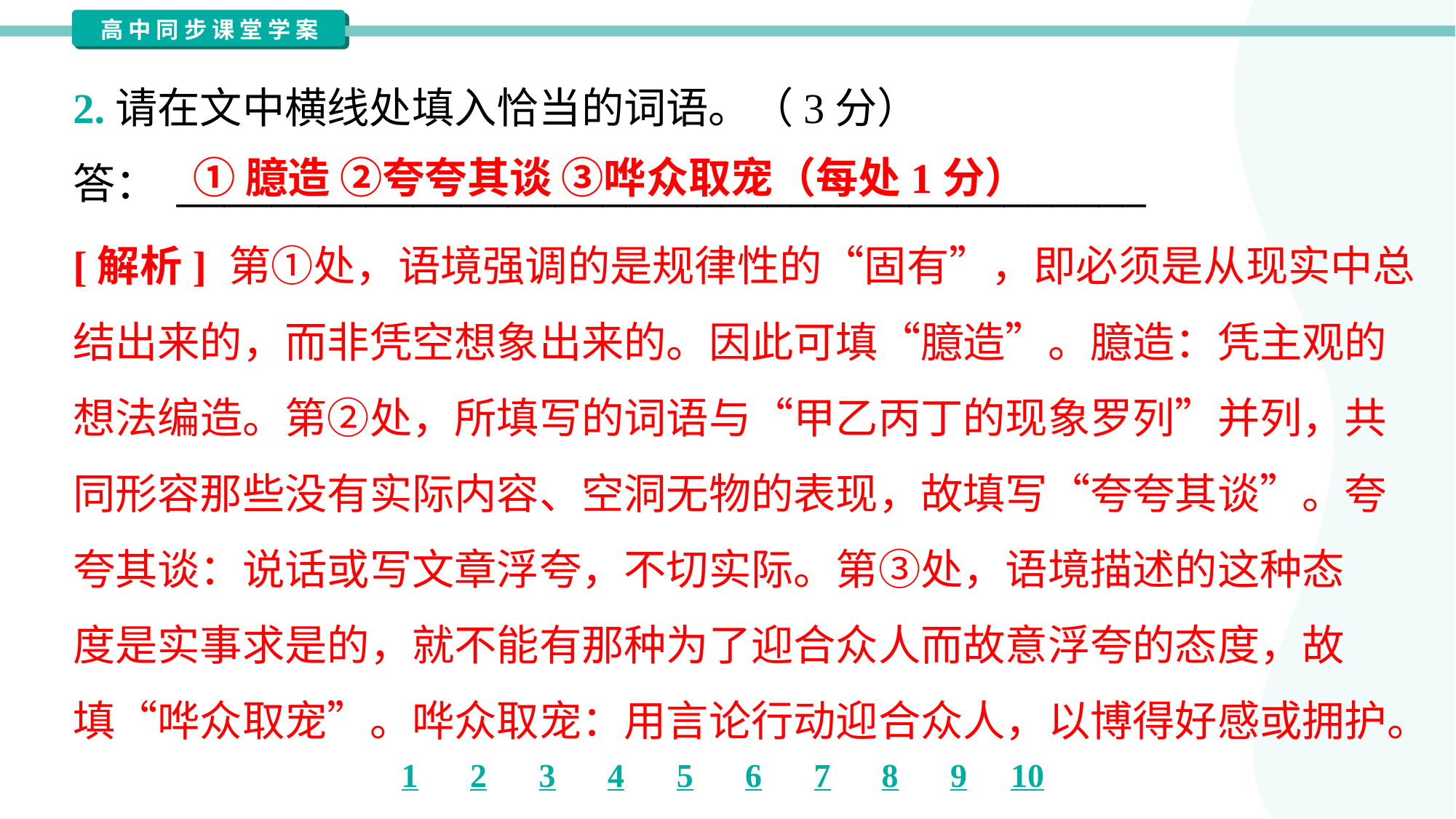

2.请在文中横线处填入恰当的词语。（3分）
答： _________________________________________
①臆造 ②夸夸其谈 ③哗众取宠（每处1分）
[解析] 第①处，语境强调的是规律性的“固有”，即必须是从现实中总
结出来的，而非凭空想象出来的。因此可填“臆造”。臆造：凭主观的
想法编造。第②处，所填写的词语与“甲乙丙丁的现象罗列”并列，共
同形容那些没有实际内容、空洞无物的表现，故填写“夸夸其谈”。夸
夸其谈：说话或写文章浮夸，不切实际。第③处，语境描述的这种态
度是实事求是的，就不能有那种为了迎合众人而故意浮夸的态度，故
填“哗众取宠”。哗众取宠：用言论行动迎合众人，以博得好感或拥护。